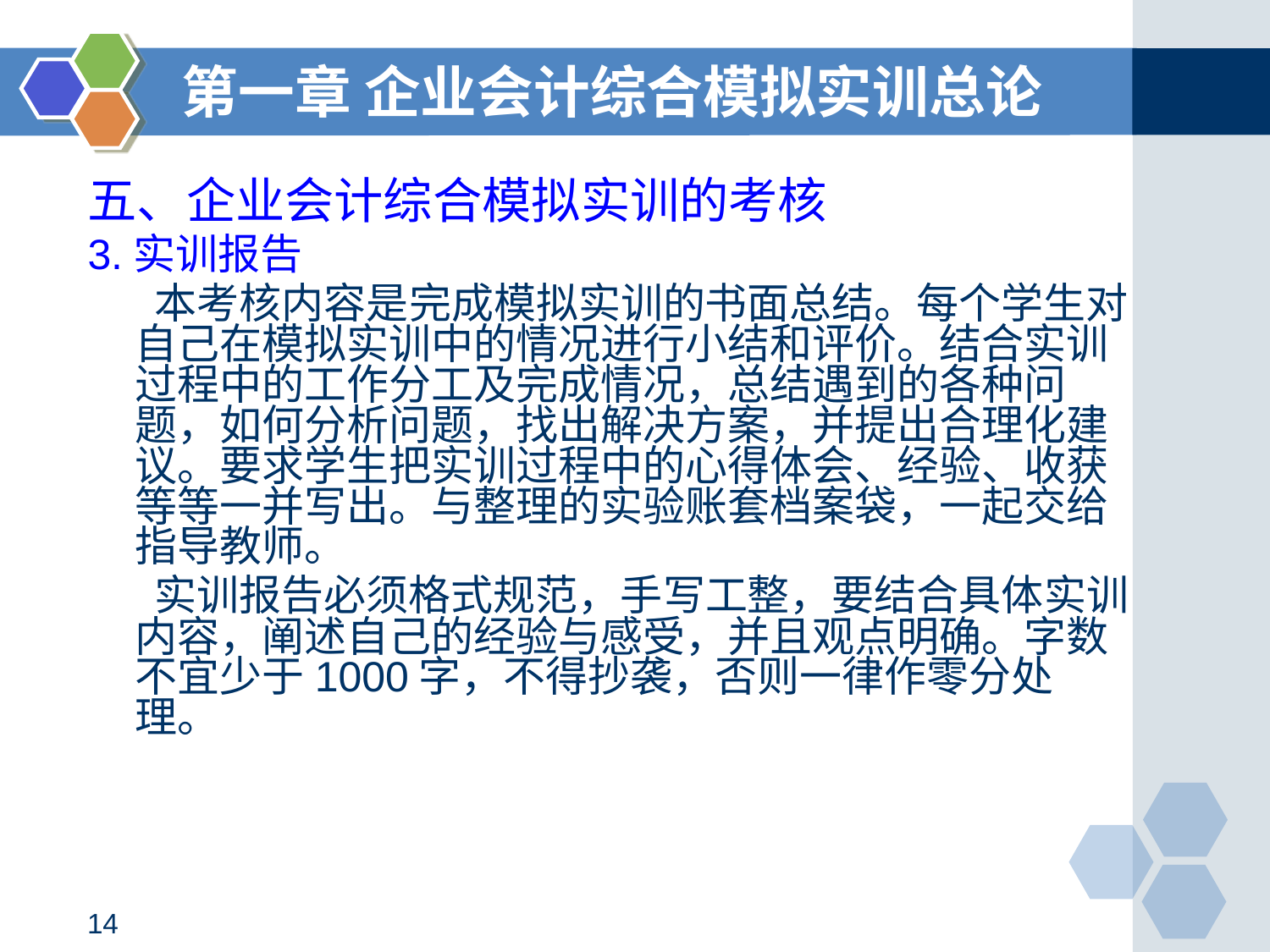

第一章 企业会计综合模拟实训总论
五、企业会计综合模拟实训的考核
3.实训报告
      本考核内容是完成模拟实训的书面总结。每个学生对自己在模拟实训中的情况进行小结和评价。结合实训过程中的工作分工及完成情况，总结遇到的各种问题，如何分析问题，找出解决方案，并提出合理化建议。要求学生把实训过程中的心得体会、经验、收获等等一并写出。与整理的实验账套档案袋，一起交给指导教师。
      实训报告必须格式规范，手写工整，要结合具体实训内容，阐述自己的经验与感受，并且观点明确。字数不宜少于1000字，不得抄袭，否则一律作零分处理。